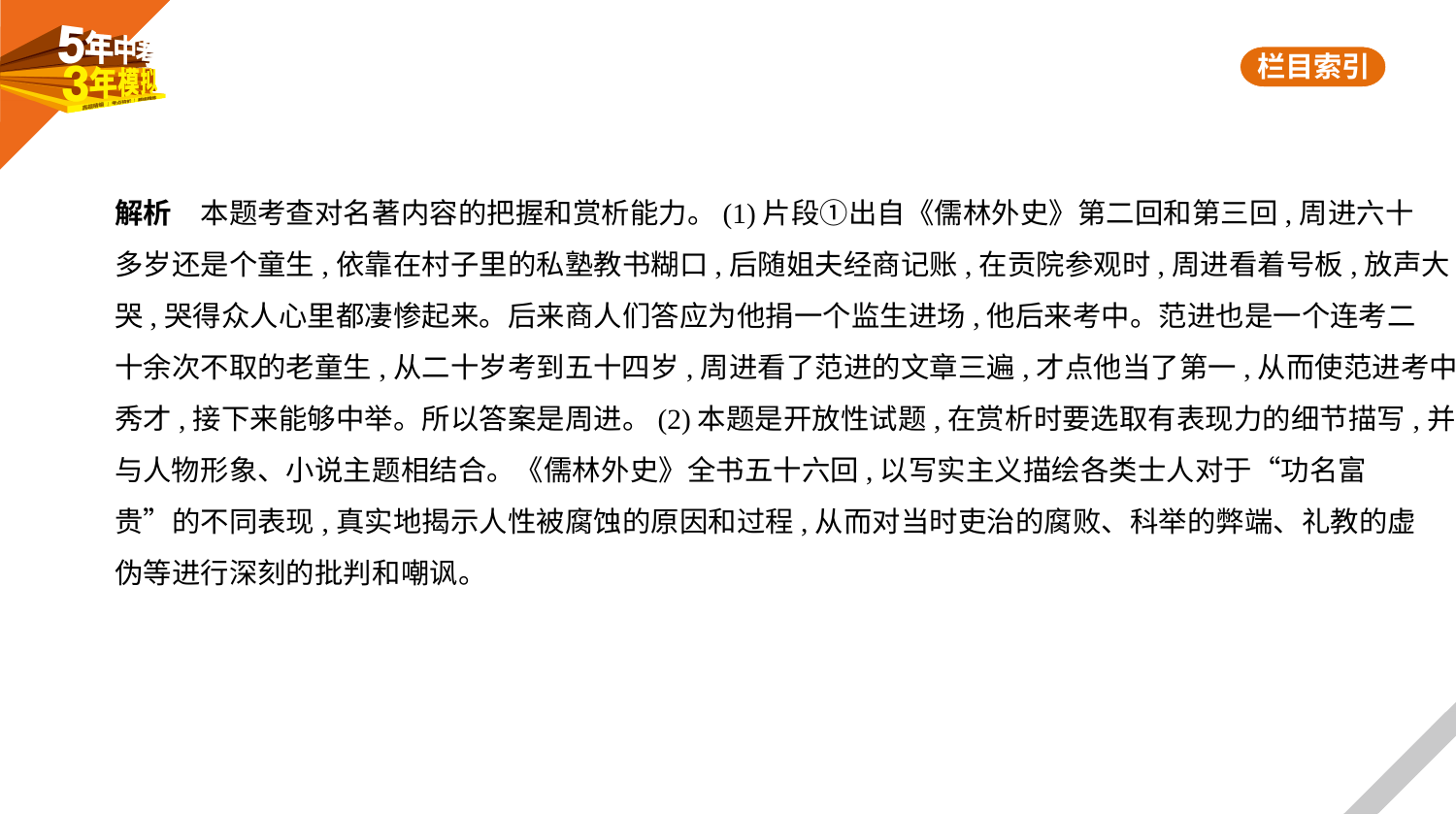

解析　本题考查对名著内容的把握和赏析能力。(1)片段①出自《儒林外史》第二回和第三回,周进六十
多岁还是个童生,依靠在村子里的私塾教书糊口,后随姐夫经商记账,在贡院参观时,周进看着号板,放声大
哭,哭得众人心里都凄惨起来。后来商人们答应为他捐一个监生进场,他后来考中。范进也是一个连考二
十余次不取的老童生,从二十岁考到五十四岁,周进看了范进的文章三遍,才点他当了第一,从而使范进考中
秀才,接下来能够中举。所以答案是周进。(2)本题是开放性试题,在赏析时要选取有表现力的细节描写,并
与人物形象、小说主题相结合。《儒林外史》全书五十六回,以写实主义描绘各类士人对于“功名富
贵”的不同表现,真实地揭示人性被腐蚀的原因和过程,从而对当时吏治的腐败、科举的弊端、礼教的虚
伪等进行深刻的批判和嘲讽。